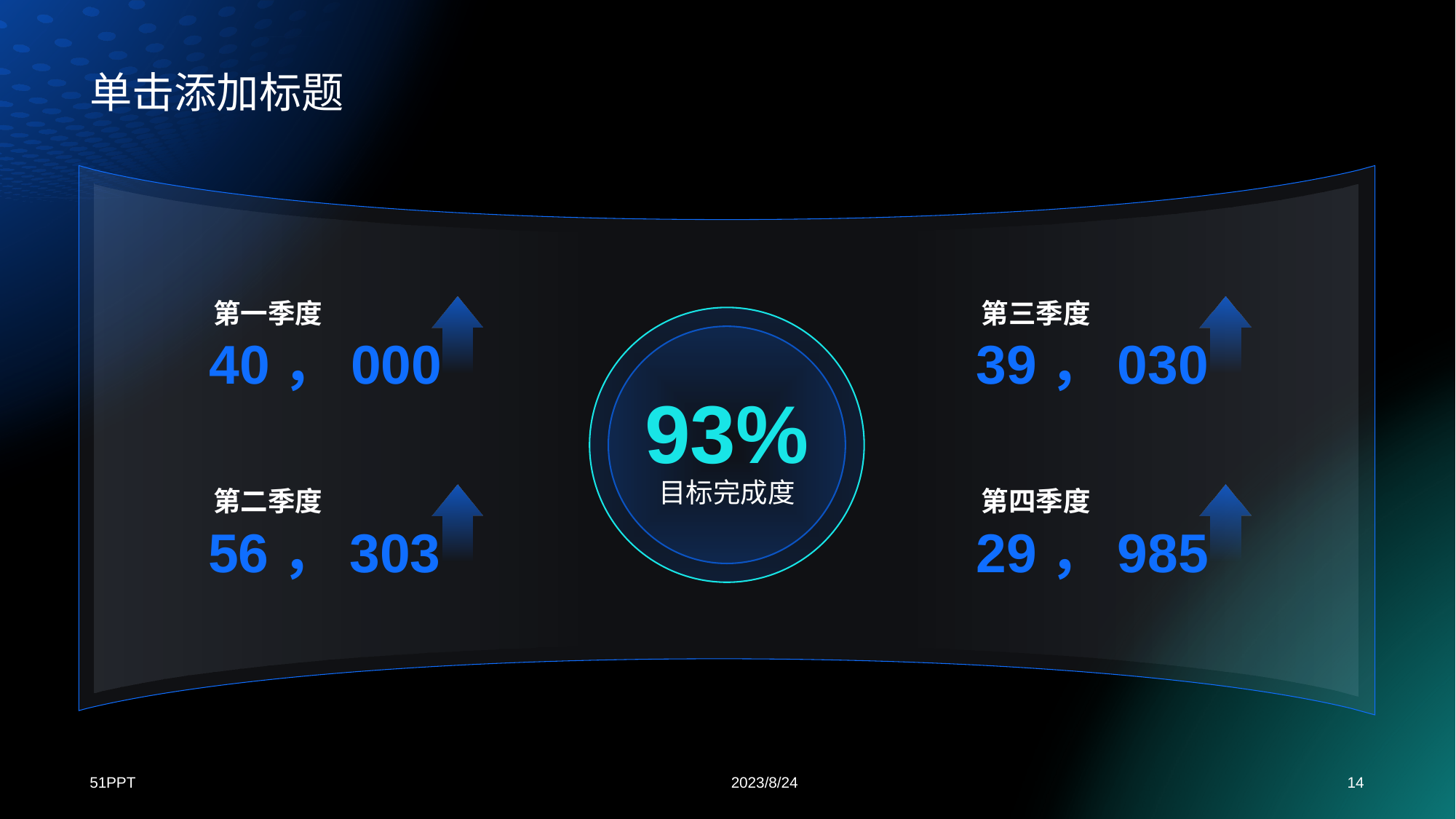

# 单击添加标题

第一季度

40，000
第二季度

56，303
第三季度

39，030
第四季度

29，985

93%
目标完成度
51PPT
2023/8/24
14